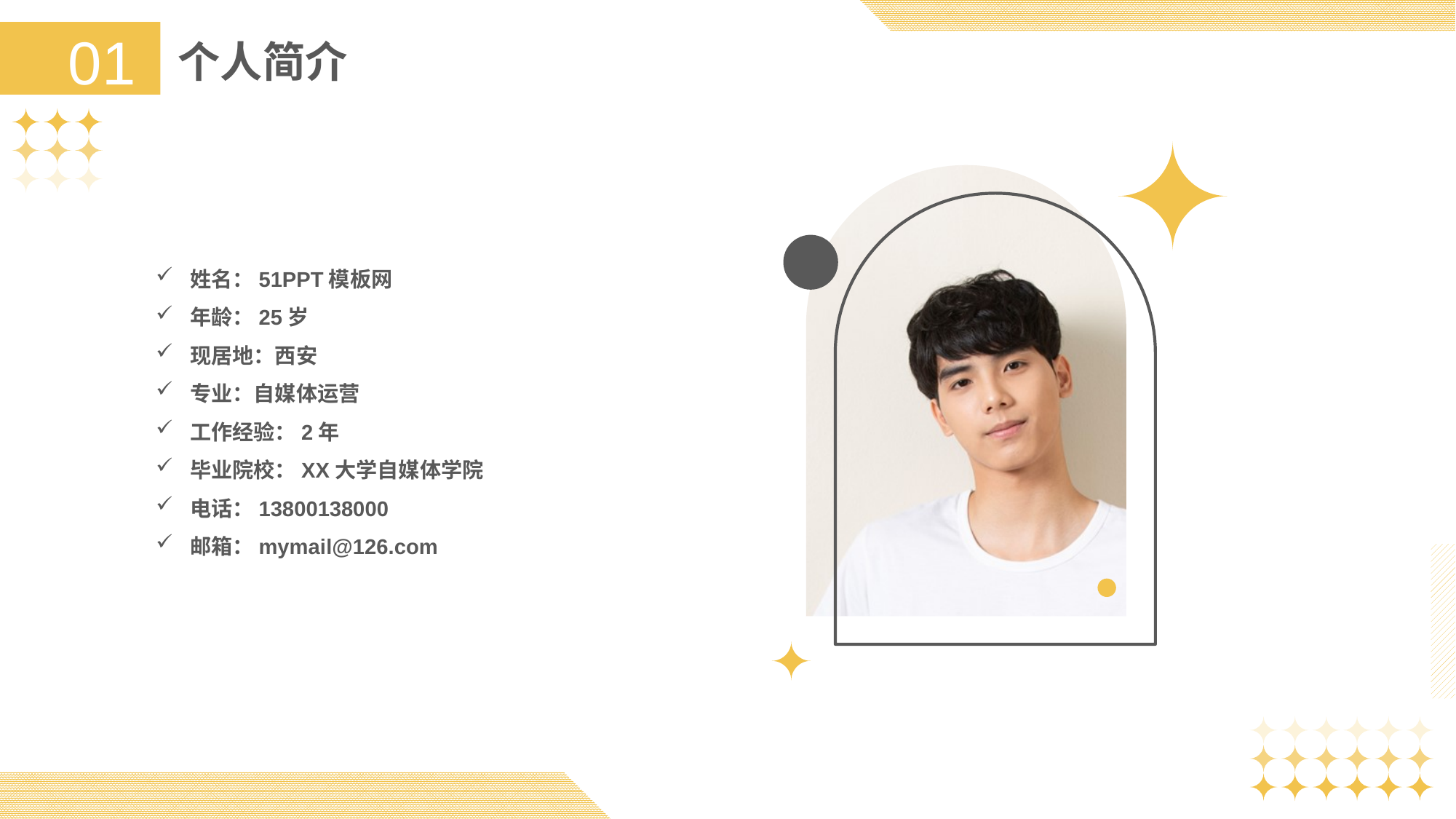

01
个人简介

姓名：51PPT模板网
年龄：25岁
现居地：西安
专业：自媒体运营
工作经验：2年
毕业院校：XX大学自媒体学院
电话：13800138000
邮箱：mymail@126.com